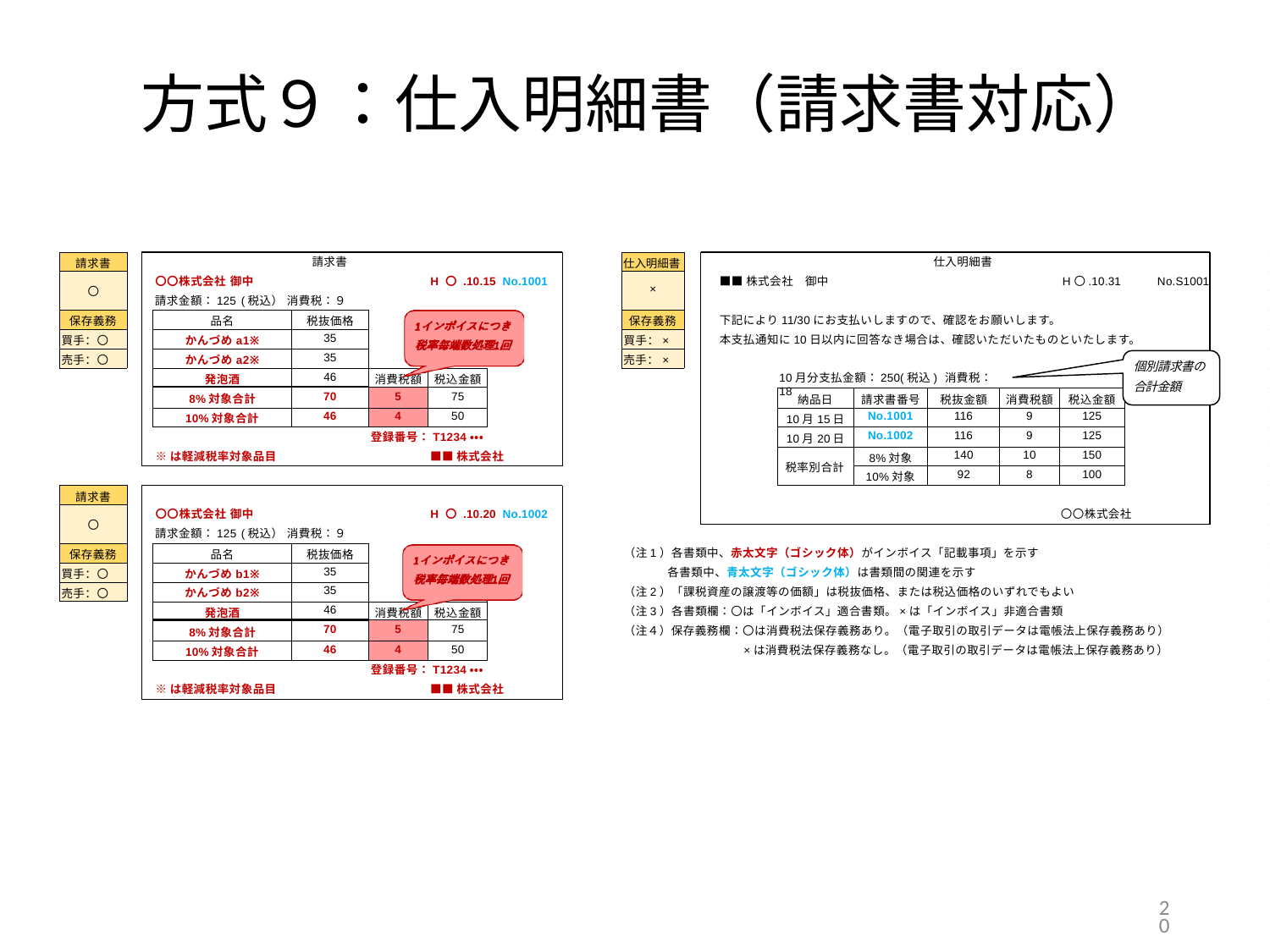

# 方式９：仕入明細書（請求書対応）

| 請求書 |
| --- |
| 〇 |
| 保存義務 |
| 買手：〇 |
| 売手：〇 |
| 仕入明細書 |
| --- |
| × |
| 保存義務 |
| 買手：× |
| 売手：× |

仕入明細書
請求書

〇〇株式会社 御中
請求金額：125 (税込） 消費税：９

H 〇 .10.15 No.1001
■■株式会社    御中	H〇.10.31	No.S1001

下記により11/30にお支払いしますので、確認をお願いします。
本支払通知に10日以内に回答なき場合は、確認いただいたものといたします。

| 品名 | 税抜価格 |  |  |
| --- | --- | --- | --- |
| かんづめa1※ | 35 |  |  |
| かんづめa2※ | 35 |  |  |
| 発泡酒 | 46 | 消費税額 | 税込金額 |
| 8%対象合計 | 70 | 5 | 75 |
| 10%対象合計 | 46 | 4 | 50 |

個別請求書の 合計金額

10月分支払金額：250(税込) 消費税：18

| 納品日 | 請求書番号 | 税抜金額 | 消費税額 | 税込金額 |
| --- | --- | --- | --- | --- |
| 10月15日 | No.1001 | 116 | 9 | 125 |
| 10月20日 | No.1002 | 116 | 9 | 125 |
| 税率別合計 | 8%対象 | 140 | 10 | 150 |
|  | 10%対象 | 92 | 8 | 100 |

登録番号：T1234・・・
■■株式会社

※は軽減税率対象品目

| 請求書 |
| --- |
| 〇 |
| 保存義務 |
| 買手：〇 |
| 売手：〇 |

〇〇株式会社 御中
請求金額：125 (税込） 消費税：９

H 〇 .10.20 No.1002
〇〇株式会社

（注1）各書類中、赤太文字（ゴシック体）がインボイス「記載事項」を示す
  各書類中、青太文字（ゴシック体）は書類間の関連を示す
（注2）「課税資産の譲渡等の価額」は税抜価格、または税込価格のいずれでもよい
（注3）各書類欄：〇は「インボイス」適合書類。×は「インボイス」非適合書類
（注４）保存義務欄：〇は消費税法保存義務あり。（電子取引の取引データは電帳法上保存義務あり）
×は消費税法保存義務なし。（電子取引の取引データは電帳法上保存義務あり）

| 品名 | 税抜価格 |  |  |
| --- | --- | --- | --- |
| かんづめb1※ | 35 |  |  |
| かんづめb2※ | 35 |  |  |
| 発泡酒 | 46 | 消費税額 | 税込金額 |
| 8%対象合計 | 70 | 5 | 75 |
| 10%対象合計 | 46 | 4 | 50 |

登録番号：T1234・・・
■■株式会社

※は軽減税率対象品目

20